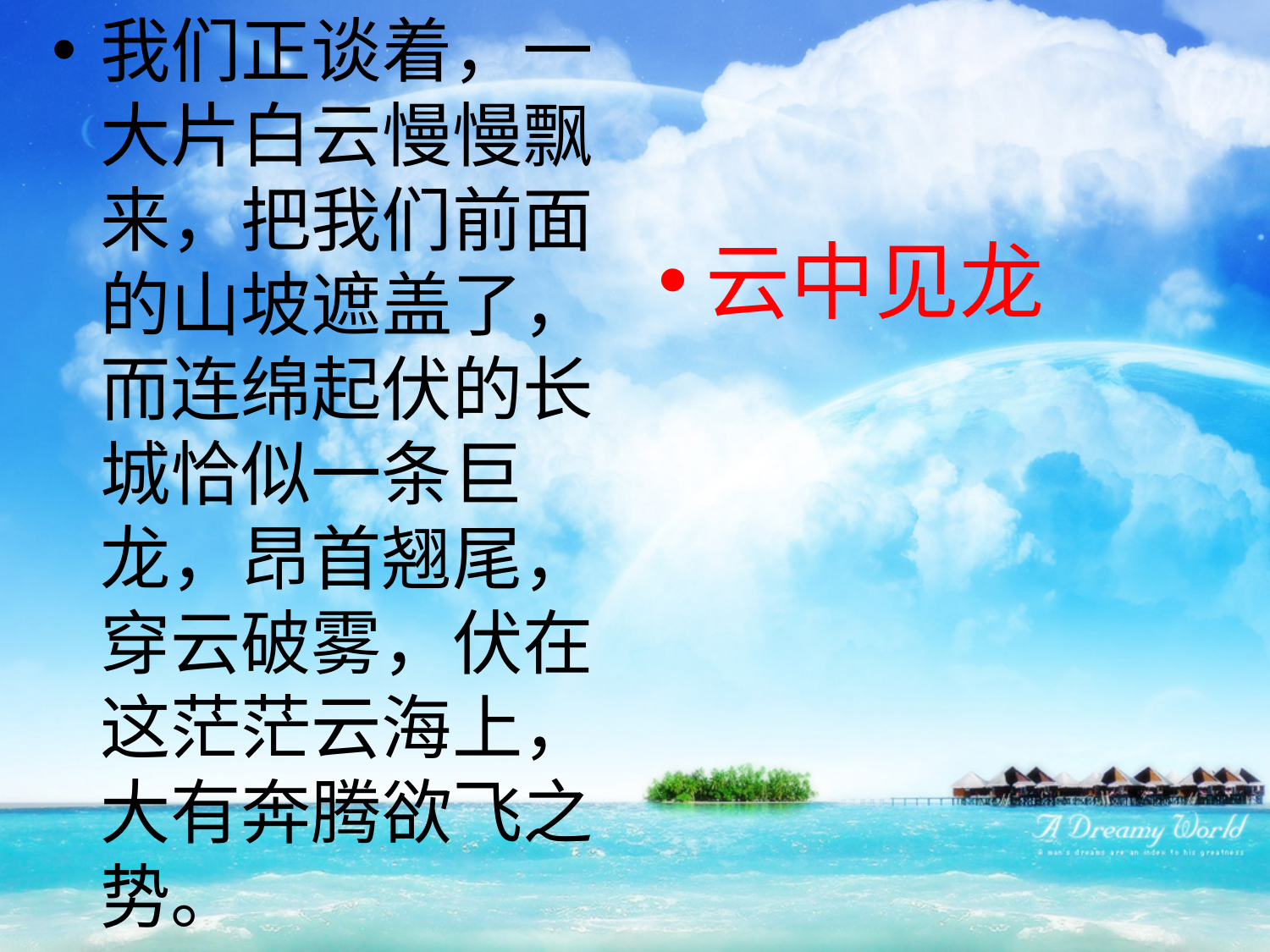

我们正谈着，一大片白云慢慢飘来，把我们前面的山坡遮盖了，而连绵起伏的长城恰似一条巨龙，昂首翘尾，穿云破雾，伏在这茫茫云海上，大有奔腾欲飞之势。
#
云中见龙